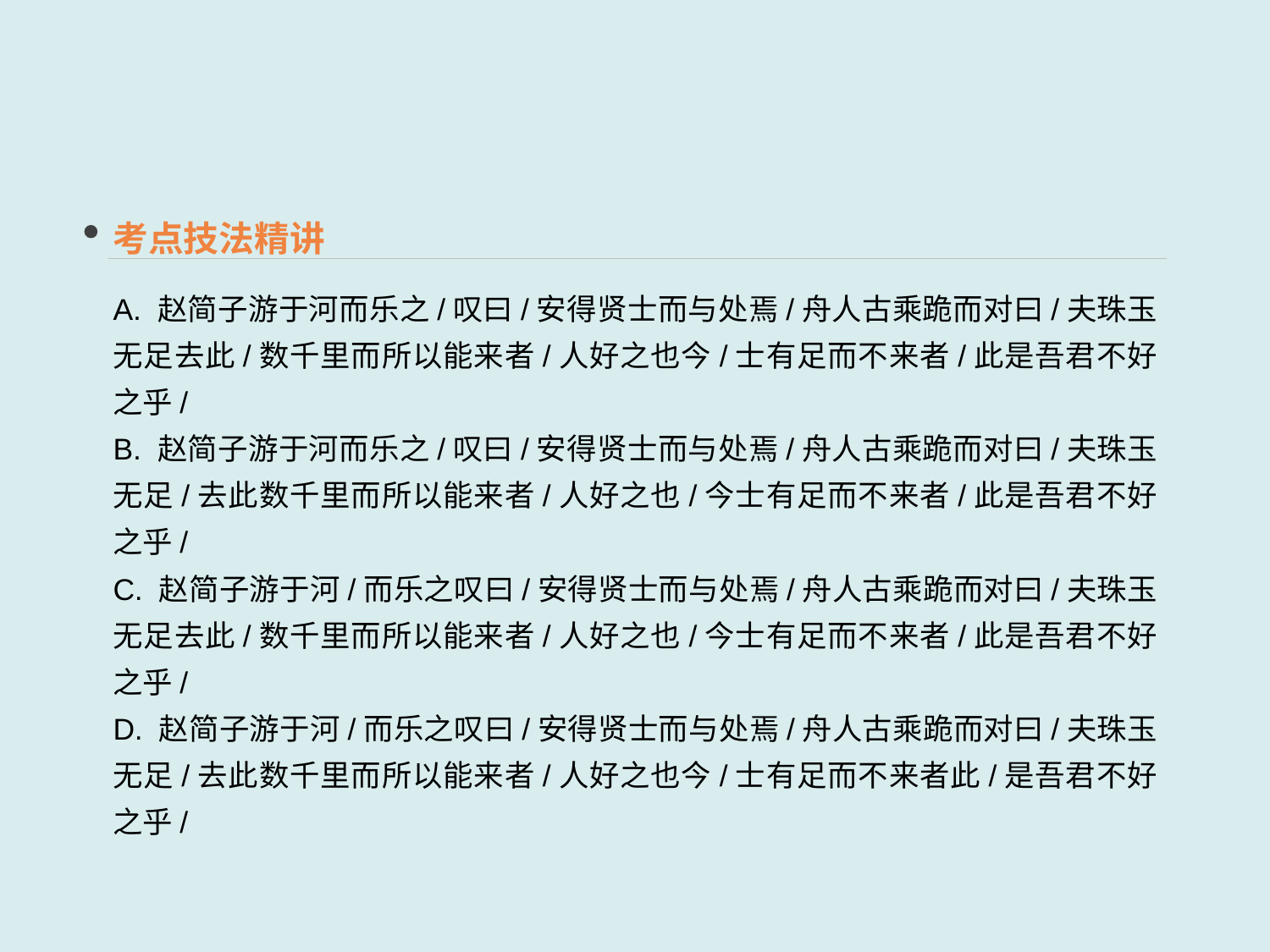

考点技法精讲

A. 赵简子游于河而乐之/叹曰/安得贤士而与处焉/舟人古乘跪而对曰/夫珠玉无足去此/数千里而所以能来者/人好之也今/士有足而不来者/此是吾君不好之乎/
B. 赵简子游于河而乐之/叹曰/安得贤士而与处焉/舟人古乘跪而对曰/夫珠玉无足/去此数千里而所以能来者/人好之也/今士有足而不来者/此是吾君不好之乎/
C. 赵简子游于河/而乐之叹曰/安得贤士而与处焉/舟人古乘跪而对曰/夫珠玉无足去此/数千里而所以能来者/人好之也/今士有足而不来者/此是吾君不好之乎/
D. 赵简子游于河/而乐之叹曰/安得贤士而与处焉/舟人古乘跪而对曰/夫珠玉无足/去此数千里而所以能来者/人好之也今/士有足而不来者此/是吾君不好之乎/